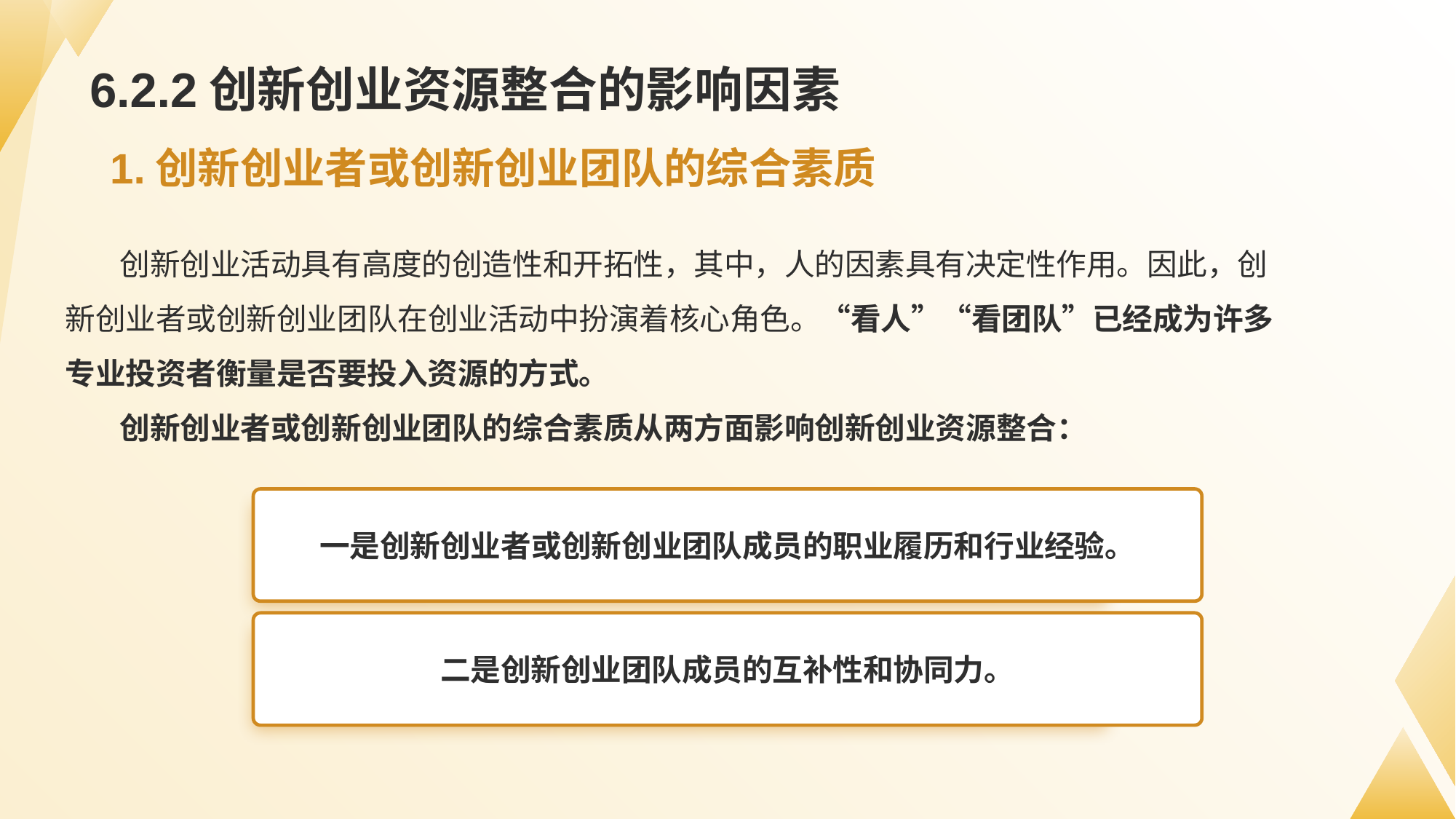

# 6.2.2创新创业资源整合的影响因素
1.创新创业者或创新创业团队的综合素质
创新创业活动具有高度的创造性和开拓性，其中，人的因素具有决定性作用。因此，创新创业者或创新创业团队在创业活动中扮演着核心角色。“看人”“看团队”已经成为许多专业投资者衡量是否要投入资源的方式。
创新创业者或创新创业团队的综合素质从两方面影响创新创业资源整合：
一是创新创业者或创新创业团队成员的职业履历和行业经验。
二是创新创业团队成员的互补性和协同力。